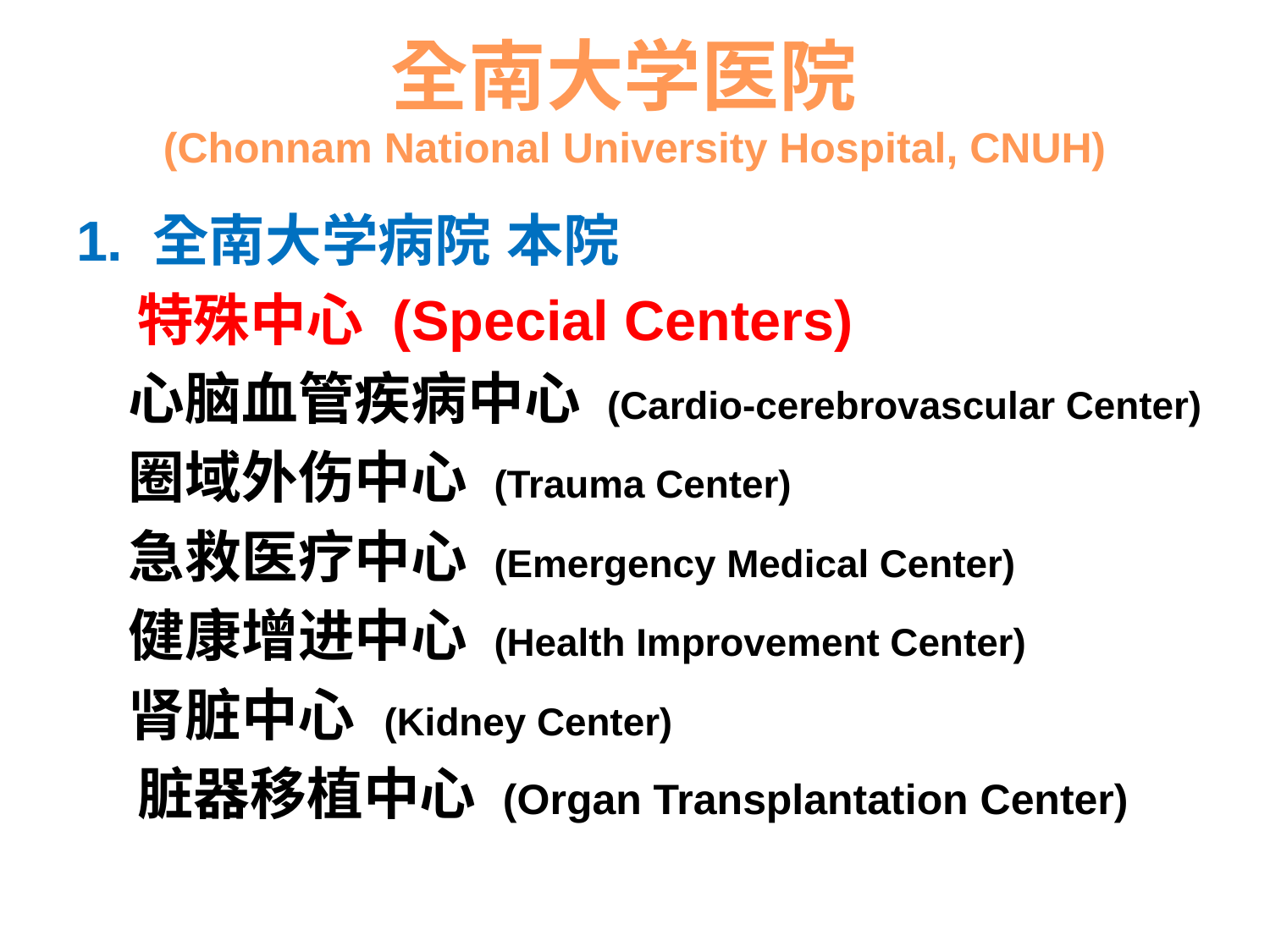

# 全南大学医院 (Chonnam National University Hospital, CNUH)
1. 全南大学病院 本院
   特殊中心 (Special Centers)
   心脑血管疾病中心 (Cardio-cerebrovascular Center)
   圈域外伤中心 (Trauma Center)
   急救医疗中心 (Emergency Medical Center)
   健康增进中心 (Health Improvement Center)
   肾脏中心 (Kidney Center)
   脏器移植中心 (Organ Transplantation Center)